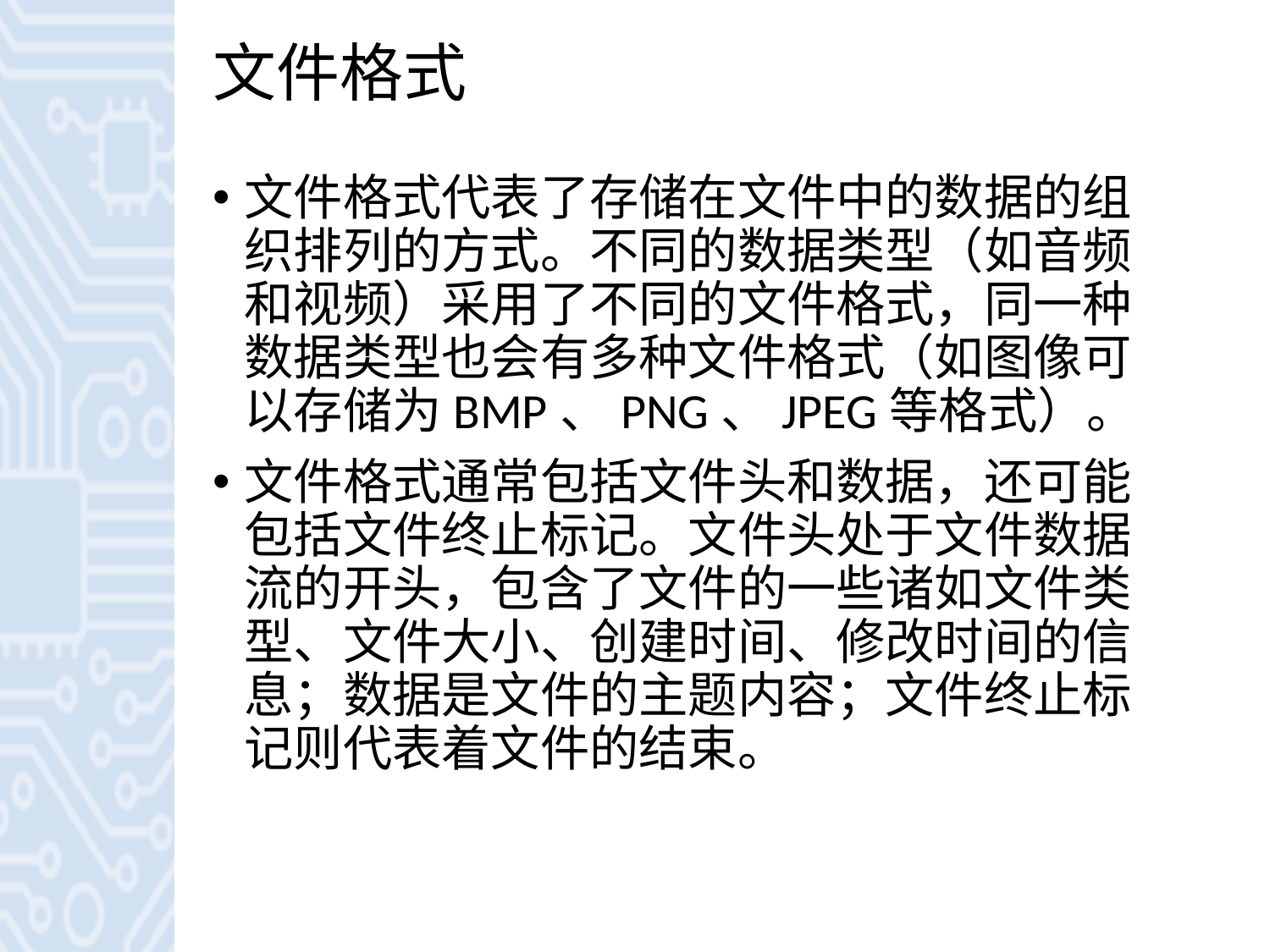

# 文件格式
文件格式代表了存储在文件中的数据的组织排列的方式。不同的数据类型（如音频和视频）采用了不同的文件格式，同一种数据类型也会有多种文件格式（如图像可以存储为BMP、PNG、JPEG等格式）。
文件格式通常包括文件头和数据，还可能包括文件终止标记。文件头处于文件数据流的开头，包含了文件的一些诸如文件类型、文件大小、创建时间、修改时间的信息；数据是文件的主题内容；文件终止标记则代表着文件的结束。